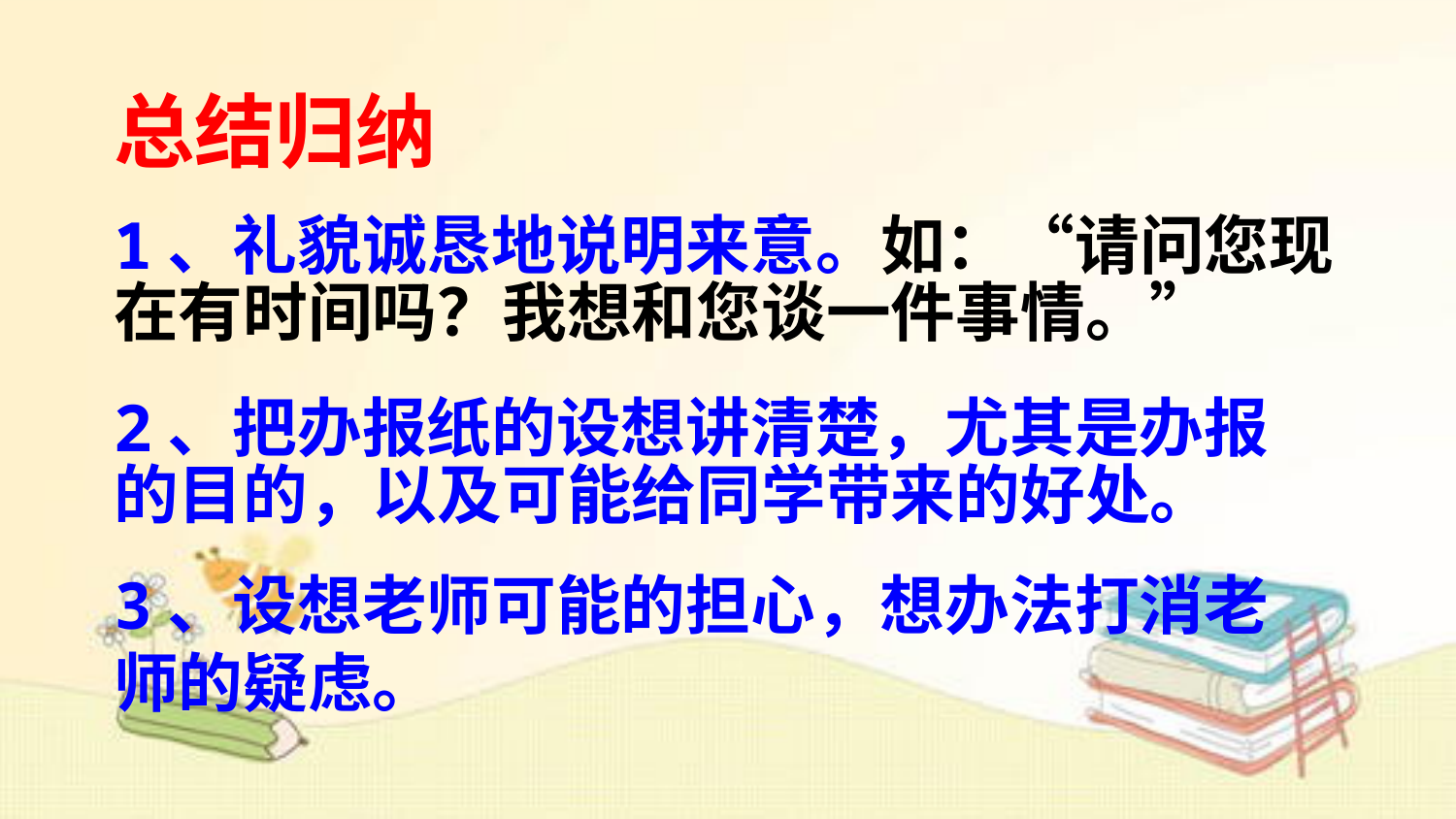

总结归纳
1、礼貌诚恳地说明来意。如：“请问您现在有时间吗？我想和您谈一件事情。”
2、把办报纸的设想讲清楚，尤其是办报的目的，以及可能给同学带来的好处。
3、设想老师可能的担心，想办法打消老师的疑虑。